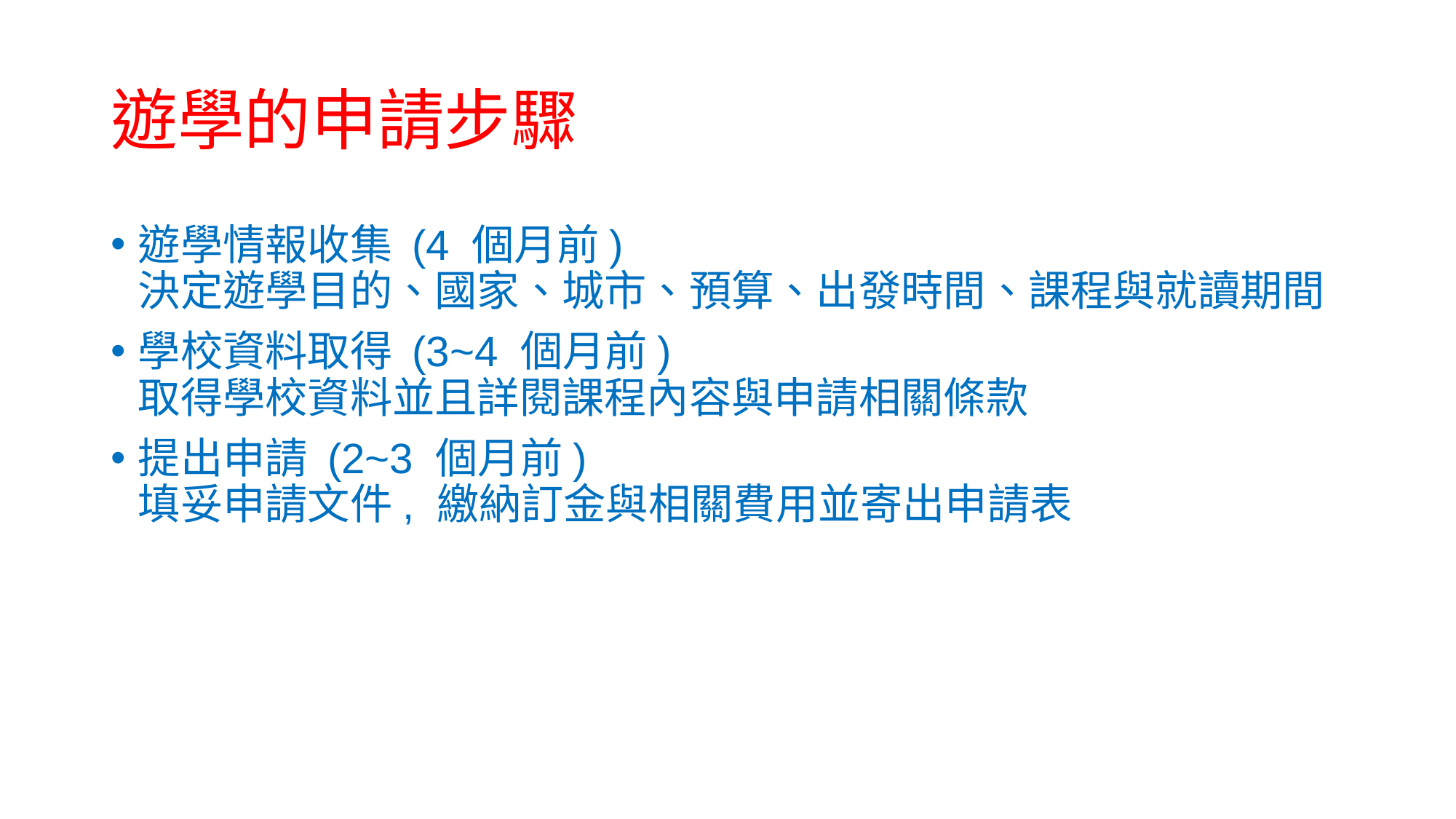

# 遊學的申請步驟
遊學情報收集 (4 個月前)
決定遊學目的、國家、城市、預算、出發時間、課程與就讀期間
學校資料取得 (3~4 個月前)
取得學校資料並且詳閱課程內容與申請相關條款
提出申請 (2~3 個月前)
填妥申請文件, 繳納訂金與相關費用並寄出申請表